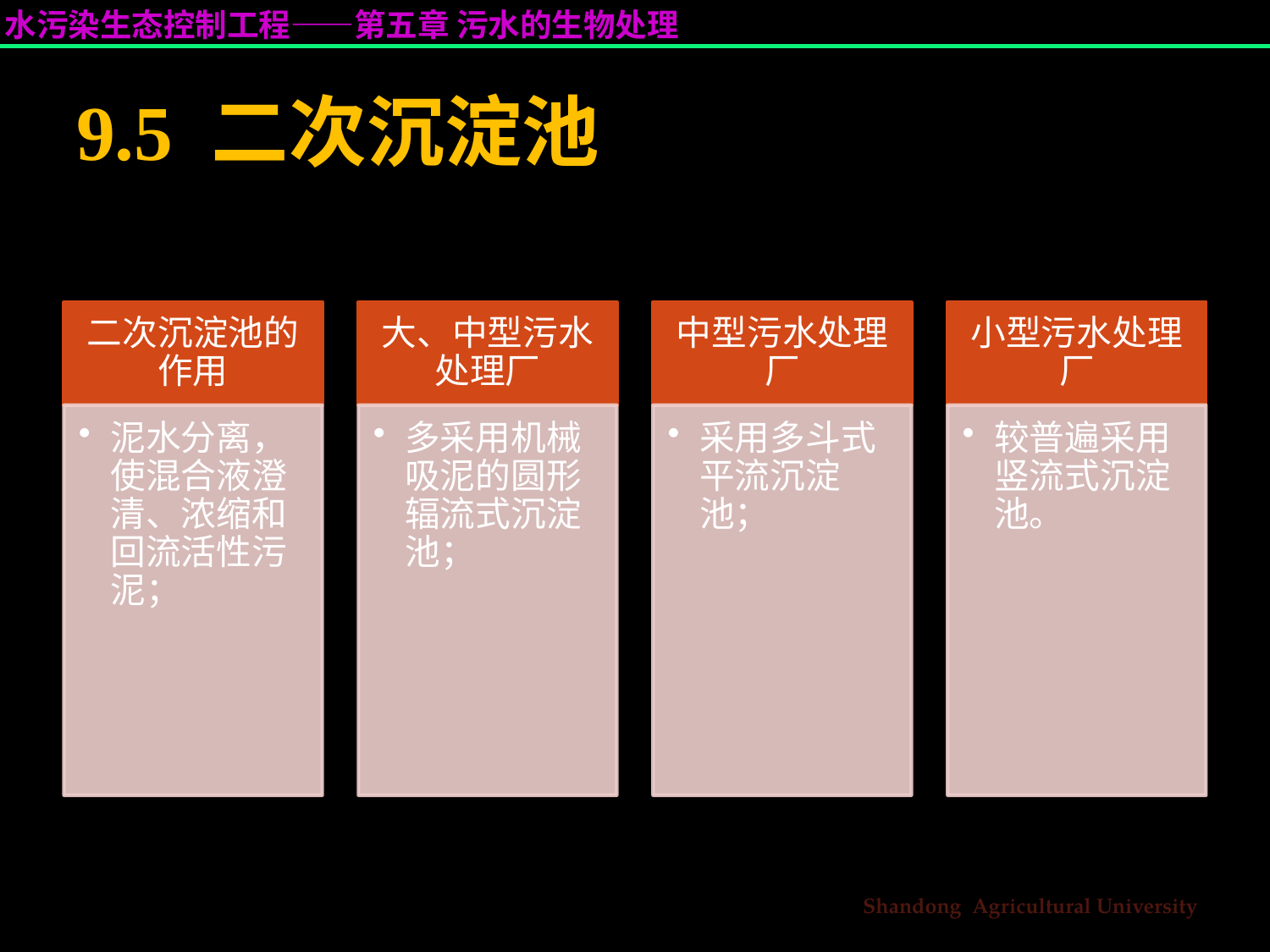

# 9.5 二次沉淀池
二次沉淀池的作用
泥水分离，使混合液澄清、浓缩和回流活性污泥；
大、中型污水处理厂
多采用机械吸泥的圆形辐流式沉淀池；
中型污水处理厂
采用多斗式平流沉淀池；
小型污水处理厂
较普遍采用竖流式沉淀池。